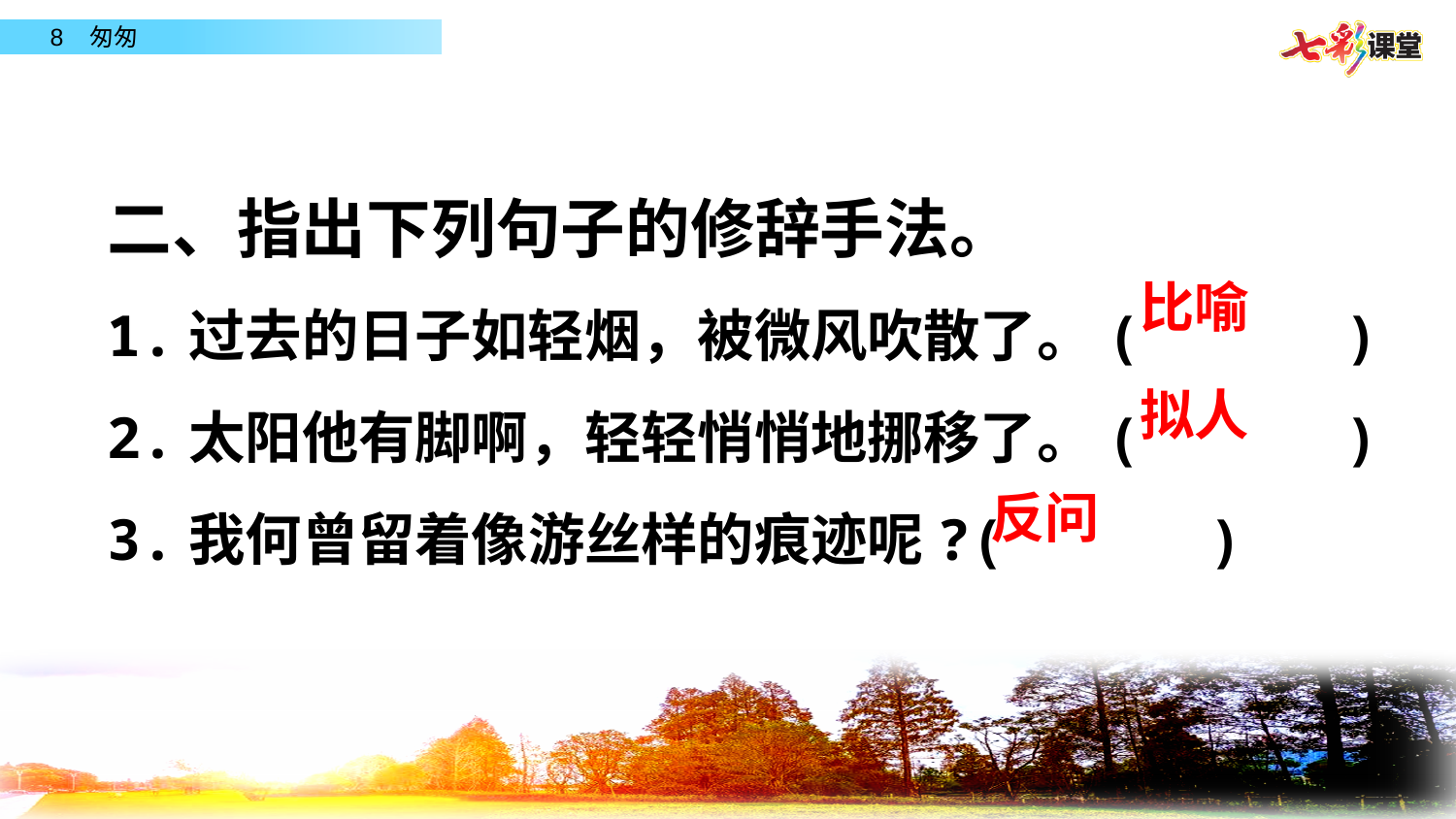

二、指出下列句子的修辞手法。
1.过去的日子如轻烟，被微风吹散了。(      )
2.太阳他有脚啊，轻轻悄悄地挪移了。(      )
3.我何曾留着像游丝样的痕迹呢?(      )
比喻
拟人
反问